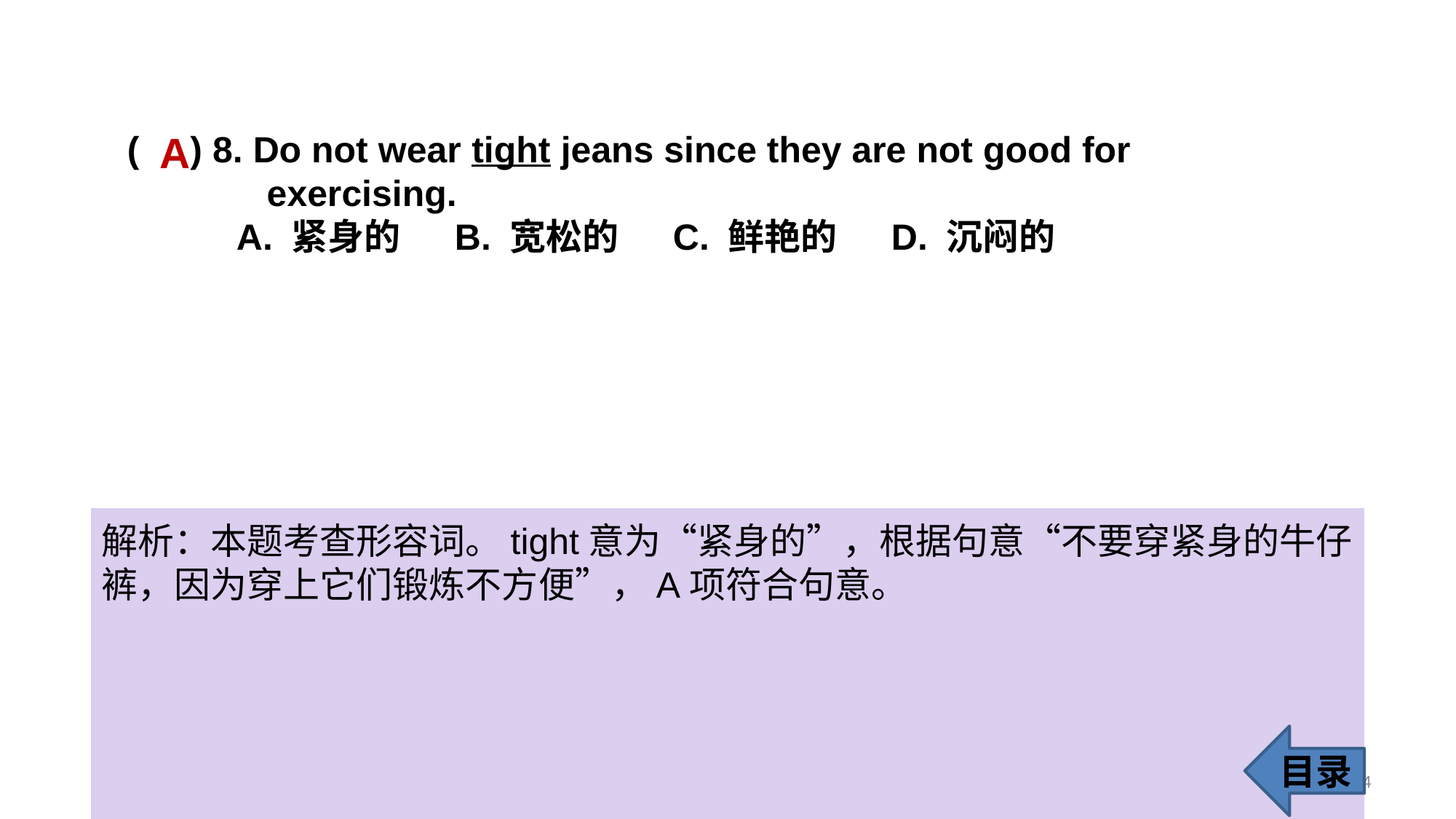

A
(     ) 8. Do not wear tight jeans since they are not good for 	  	  	   exercising.
	A. 紧身的 	B. 宽松的 	C. 鲜艳的 	D. 沉闷的

解析：本题考查形容词。tight意为“紧身的”，根据句意“不要穿紧身的牛仔
裤，因为穿上它们锻炼不方便”，A项符合句意。
目录
14